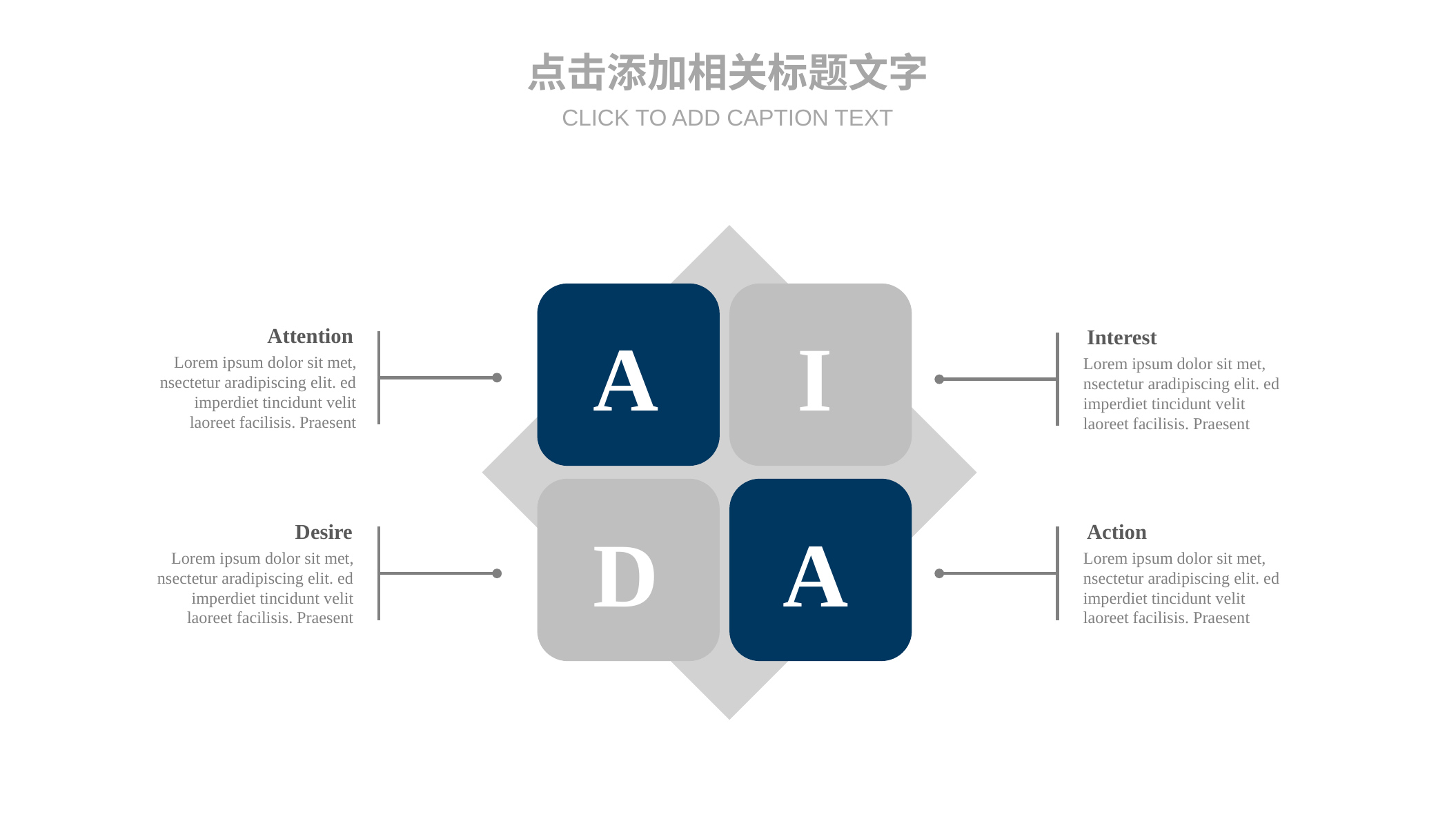

点击添加相关标题文字
CLICK TO ADD CAPTION TEXT

A

I

Attention
Interest

Lorem ipsum dolor sit met, nsectetur aradipiscing elit. ed imperdiet tincidunt velit laoreet facilisis. Praesent
Lorem ipsum dolor sit met, nsectetur aradipiscing elit. ed imperdiet tincidunt velit laoreet facilisis. Praesent

D

A
Desire
Action

Lorem ipsum dolor sit met, nsectetur aradipiscing elit. ed imperdiet tincidunt velit laoreet facilisis. Praesent
Lorem ipsum dolor sit met, nsectetur aradipiscing elit. ed imperdiet tincidunt velit laoreet facilisis. Praesent